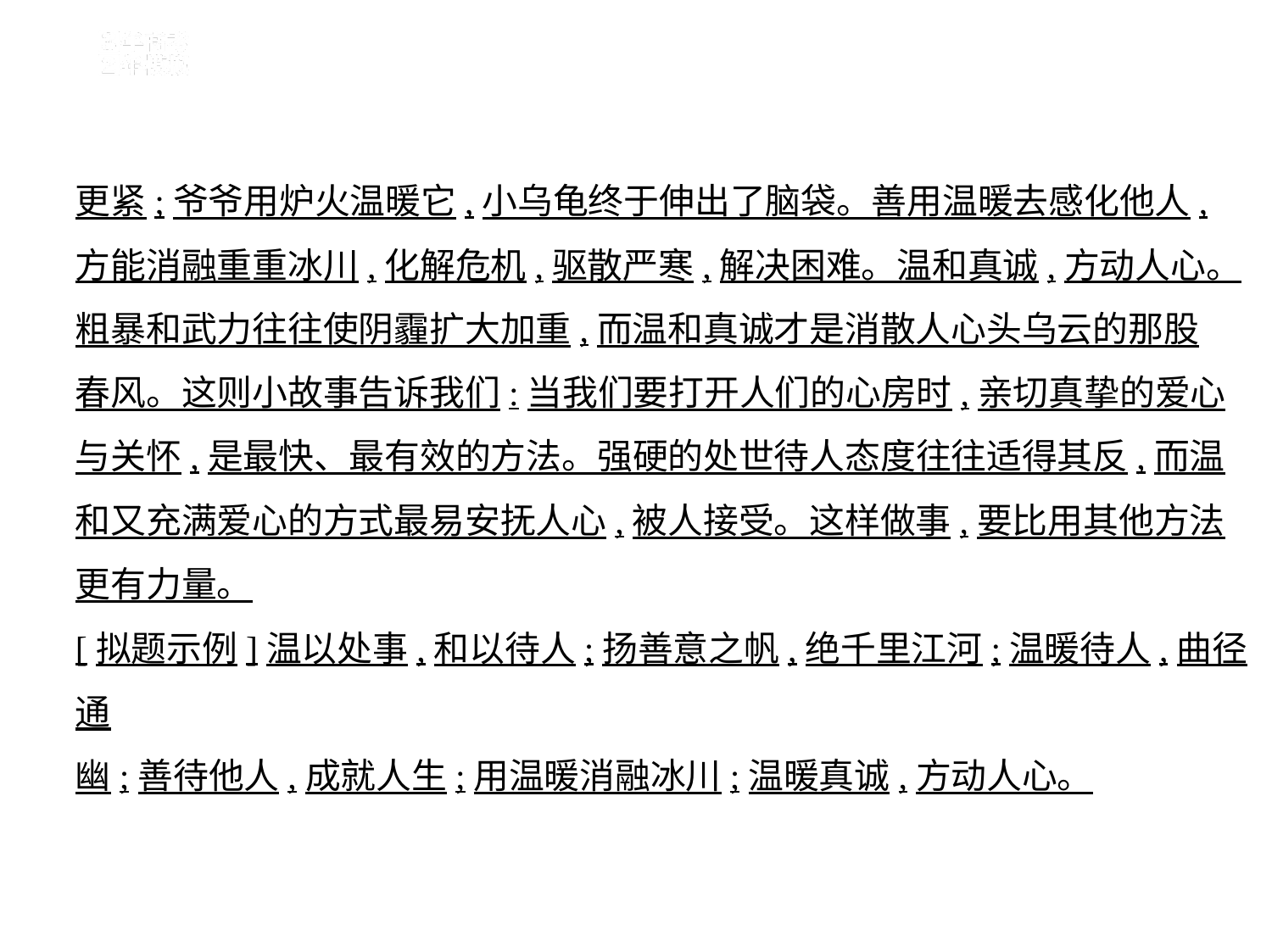

更紧;爷爷用炉火温暖它,小乌龟终于伸出了脑袋。善用温暖去感化他人,
方能消融重重冰川,化解危机,驱散严寒,解决困难。温和真诚,方动人心。
粗暴和武力往往使阴霾扩大加重,而温和真诚才是消散人心头乌云的那股
春风。这则小故事告诉我们:当我们要打开人们的心房时,亲切真挚的爱心
与关怀,是最快、最有效的方法。强硬的处世待人态度往往适得其反,而温
和又充满爱心的方式最易安抚人心,被人接受。这样做事,要比用其他方法
更有力量。
[拟题示例]温以处事,和以待人;扬善意之帆,绝千里江河;温暖待人,曲径通
幽;善待他人,成就人生;用温暖消融冰川;温暖真诚,方动人心。